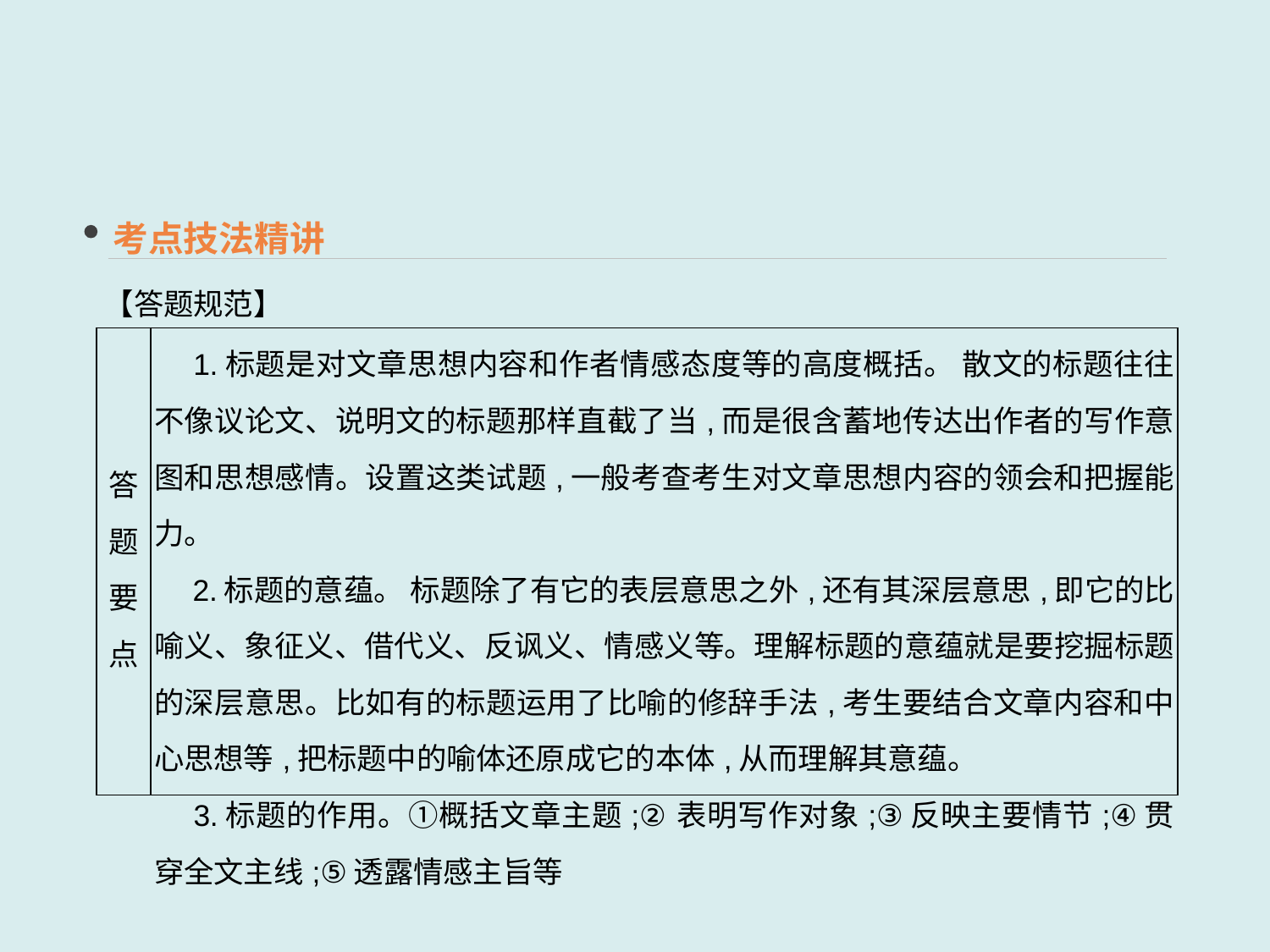

考点技法精讲

【答题规范】
| 答题 要点 | 1.标题是对文章思想内容和作者情感态度等的高度概括。 散文的标题往往不像议论文、说明文的标题那样直截了当,而是很含蓄地传达出作者的写作意图和思想感情。设置这类试题,一般考查考生对文章思想内容的领会和把握能力。 　2.标题的意蕴。 标题除了有它的表层意思之外,还有其深层意思,即它的比喻义、象征义、借代义、反讽义、情感义等。理解标题的意蕴就是要挖掘标题的深层意思。比如有的标题运用了比喻的修辞手法,考生要结合文章内容和中心思想等,把标题中的喻体还原成它的本体,从而理解其意蕴。 　3.标题的作用。①概括文章主题;②表明写作对象;③反映主要情节;④贯穿全文主线;⑤透露情感主旨等 |
| --- | --- |